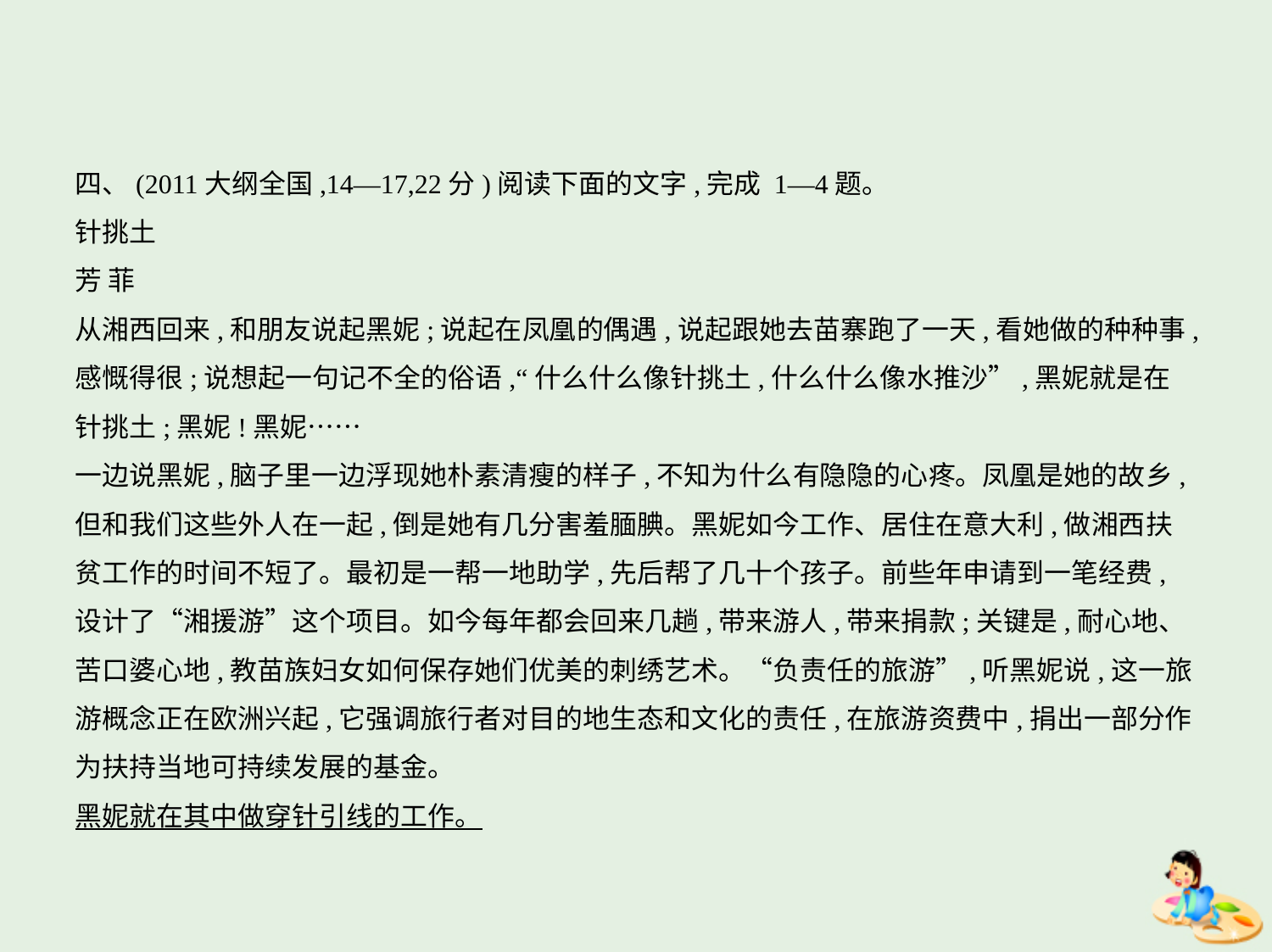

四、(2011大纲全国,14—17,22分)阅读下面的文字,完成 1—4题。
针挑土
芳 菲
从湘西回来,和朋友说起黑妮;说起在凤凰的偶遇,说起跟她去苗寨跑了一天,看她做的种种事,
感慨得很;说想起一句记不全的俗语,“什么什么像针挑土,什么什么像水推沙”,黑妮就是在
针挑土;黑妮!黑妮……
一边说黑妮,脑子里一边浮现她朴素清瘦的样子,不知为什么有隐隐的心疼。凤凰是她的故乡,
但和我们这些外人在一起,倒是她有几分害羞腼腆。黑妮如今工作、居住在意大利,做湘西扶
贫工作的时间不短了。最初是一帮一地助学,先后帮了几十个孩子。前些年申请到一笔经费,
设计了“湘援游”这个项目。如今每年都会回来几趟,带来游人,带来捐款;关键是,耐心地、
苦口婆心地,教苗族妇女如何保存她们优美的刺绣艺术。“负责任的旅游”,听黑妮说,这一旅
游概念正在欧洲兴起,它强调旅行者对目的地生态和文化的责任,在旅游资费中,捐出一部分作
为扶持当地可持续发展的基金。
黑妮就在其中做穿针引线的工作。